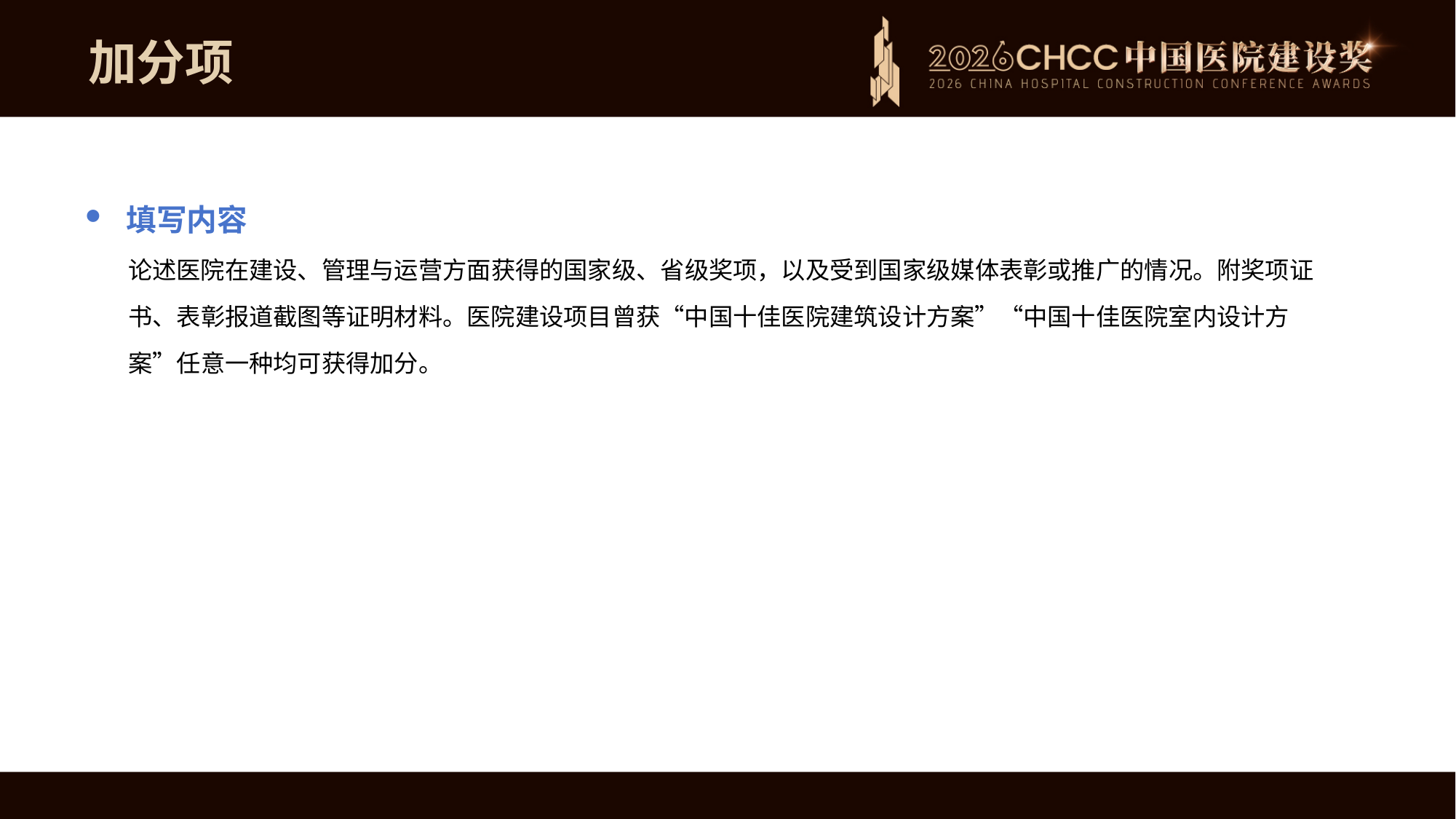

加分项
填写内容
论述医院在建设、管理与运营方面获得的国家级、省级奖项，以及受到国家级媒体表彰或推广的情况。附奖项证书、表彰报道截图等证明材料。医院建设项目曾获“中国十佳医院建筑设计方案”“中国十佳医院室内设计方案”任意一种均可获得加分。